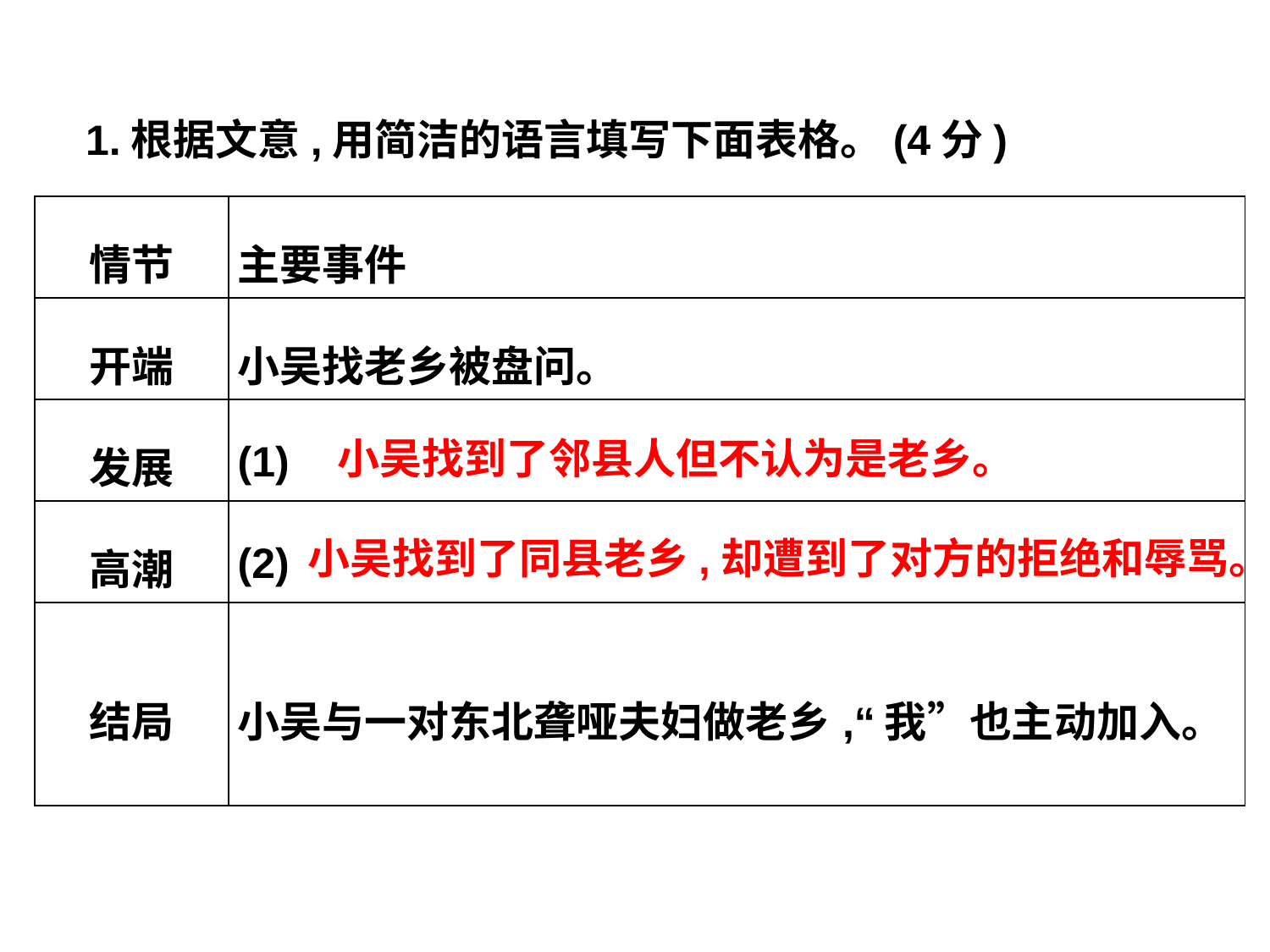

1.根据文意,用简洁的语言填写下面表格。(4分)
| 情节 | 主要事件 |
| --- | --- |
| 开端 | 小吴找老乡被盘问。 |
| 发展 | (1) |
| 高潮 | (2) |
| 结局 | 小吴与一对东北聋哑夫妇做老乡,“我”也主动加入。 |
小吴找到了邻县人但不认为是老乡。
小吴找到了同县老乡,却遭到了对方的拒绝和辱骂。